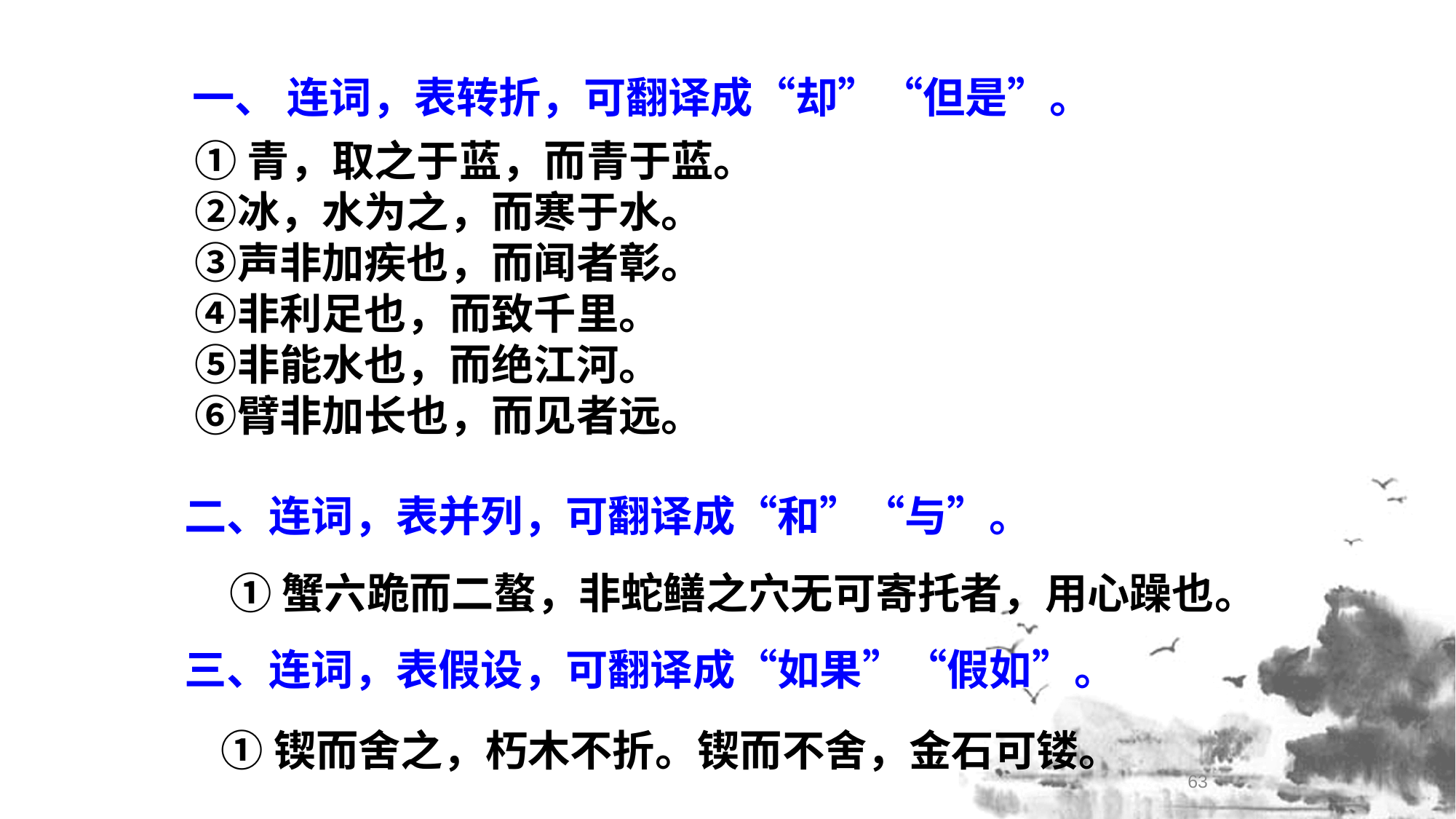

一、 连词，表转折，可翻译成“却”“但是”。
    ①青，取之于蓝，而青于蓝。
    ②冰，水为之，而寒于水。
    ③声非加疾也，而闻者彰。
    ④非利足也，而致千里。
    ⑤非能水也，而绝江河。
    ⑥臂非加长也，而见者远。
二、连词，表并列，可翻译成“和”“与”。
 ①蟹六跪而二螯，非蛇鳝之穴无可寄托者，用心躁也。
三、连词，表假设，可翻译成“如果”“假如”。
  ①锲而舍之，朽木不折。锲而不舍，金石可镂。
63